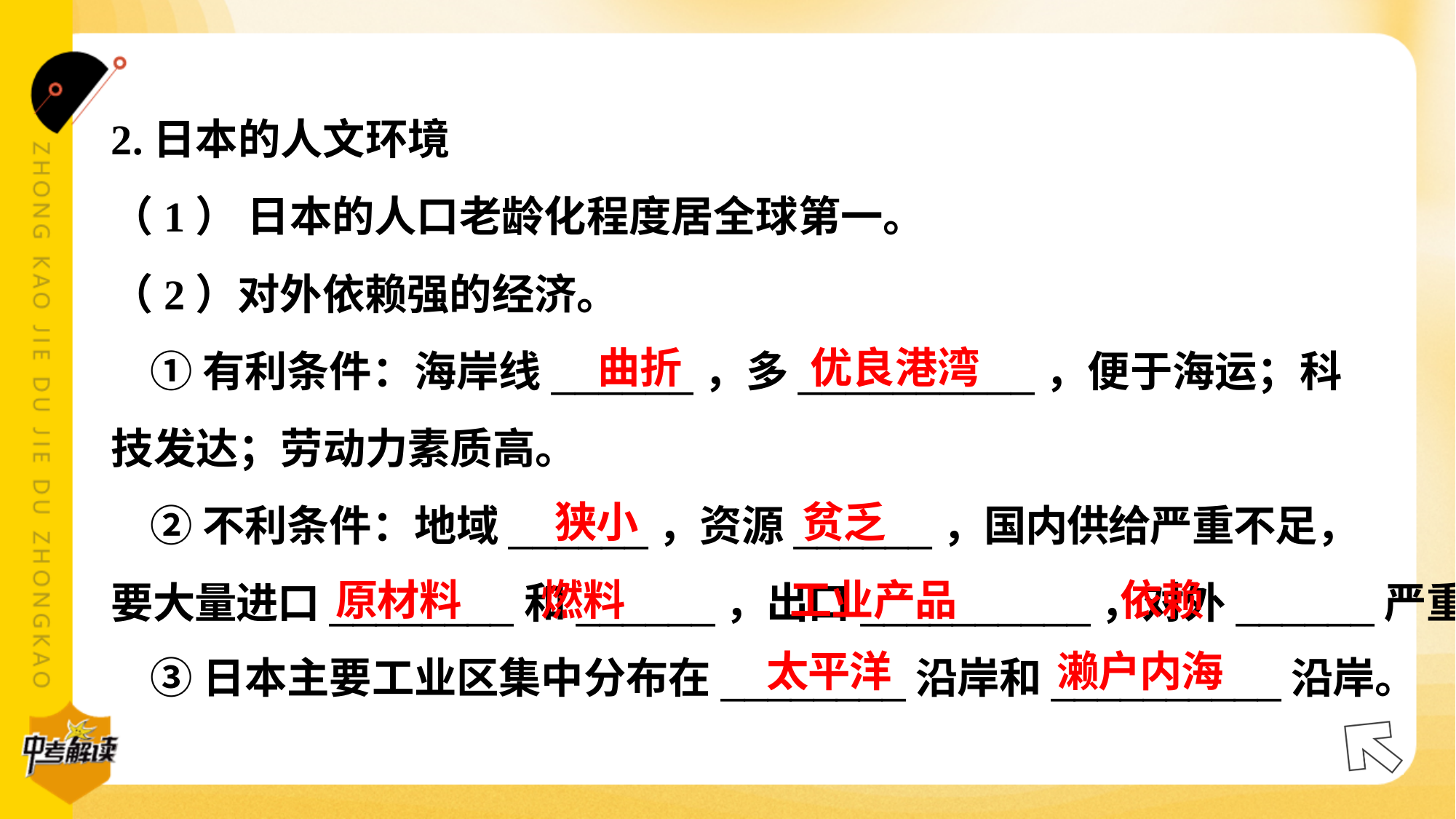

2.日本的人文环境
（1） 日本的人口老龄化程度居全球第一。
（2）对外依赖强的经济。
    ①有利条件：海岸线______，多__________，便于海运；科
技发达；劳动力素质高。
    ②不利条件：地域______，资源______，国内供给严重不足，
要大量进口________和______，出口__________，对外______严重。
    ③日本主要工业区集中分布在________沿岸和__________沿岸。
曲折
优良港湾
狭小
贫乏
原材料
燃料
工业产品
依赖
太平洋
濑户内海